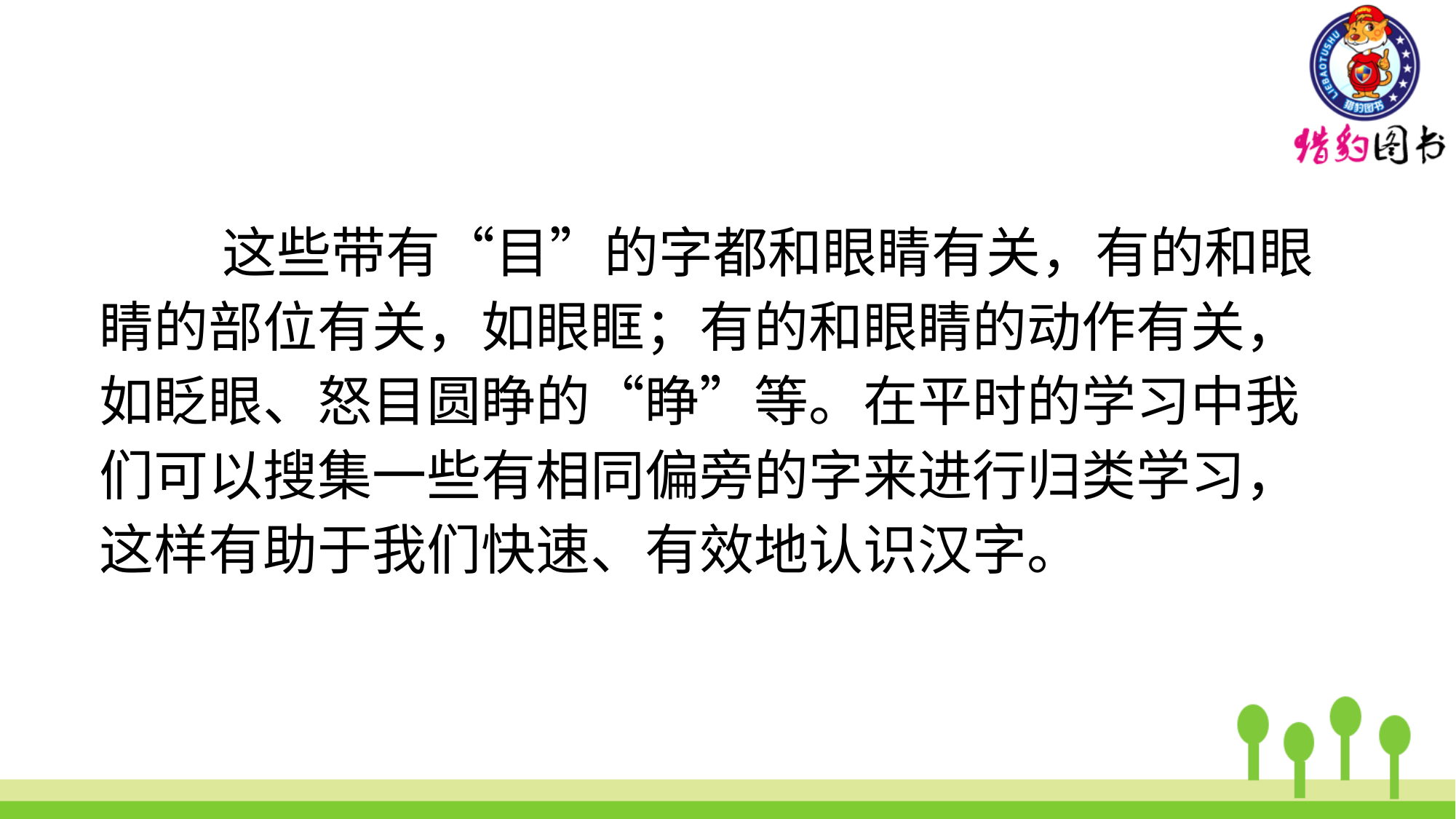

这些带有“目”的字都和眼睛有关，有的和眼睛的部位有关，如眼眶；有的和眼睛的动作有关，如眨眼、怒目圆睁的“睁”等。在平时的学习中我们可以搜集一些有相同偏旁的字来进行归类学习，这样有助于我们快速、有效地认识汉字。